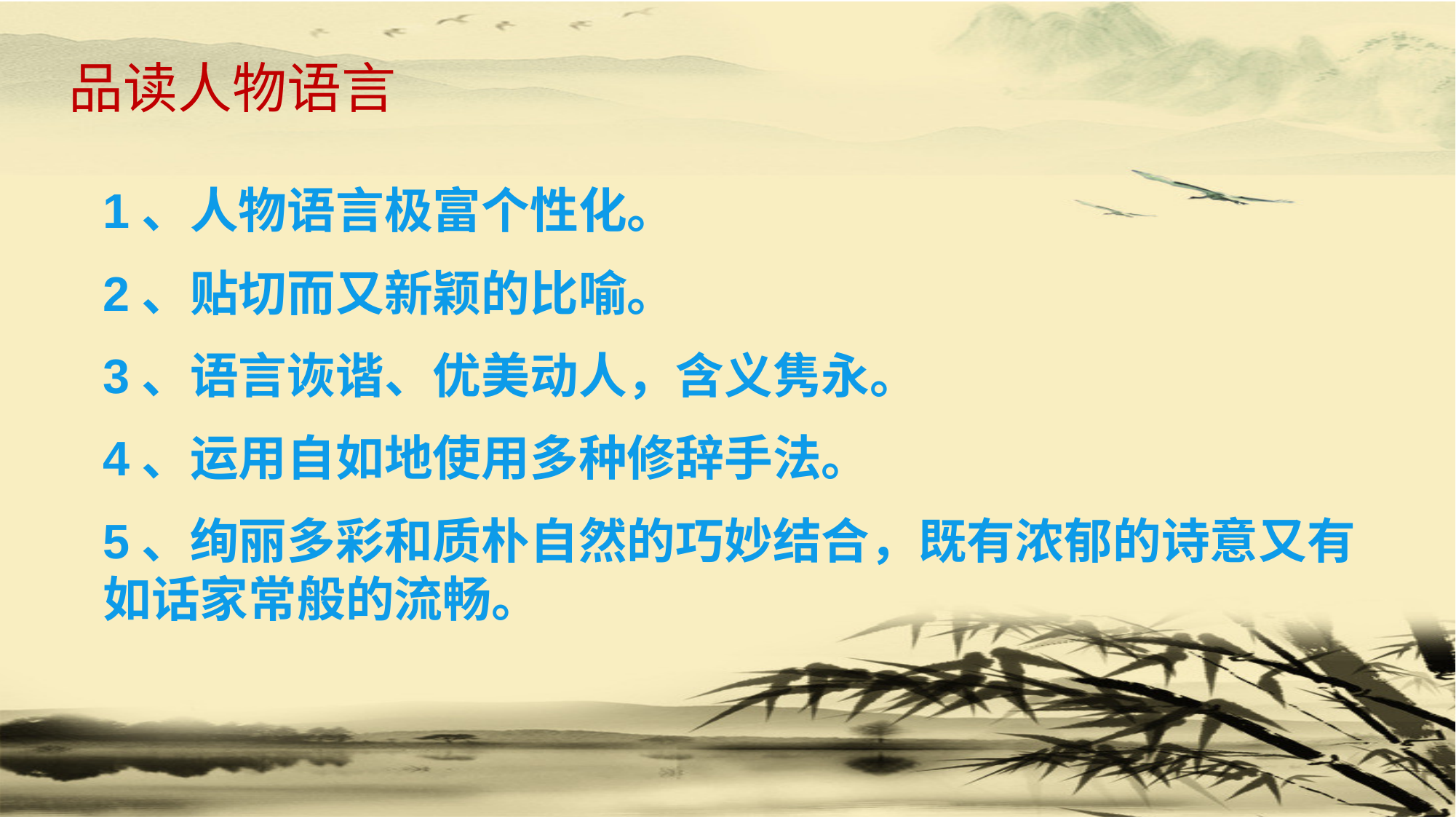

品读人物语言
1、人物语言极富个性化。
2、贴切而又新颖的比喻。
3、语言诙谐、优美动人，含义隽永。
4、运用自如地使用多种修辞手法。
5、绚丽多彩和质朴自然的巧妙结合，既有浓郁的诗意又有如话家常般的流畅。